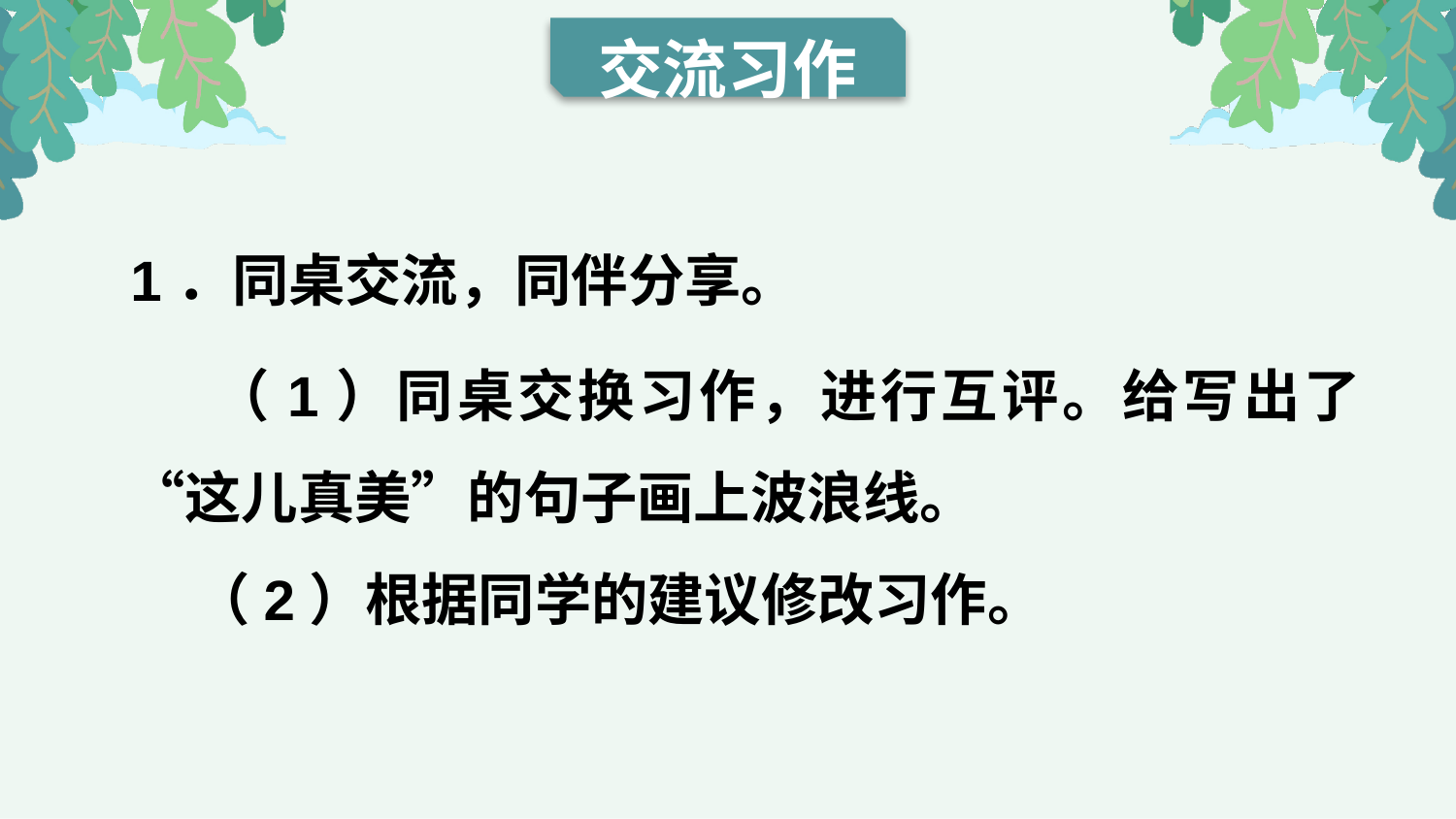

交流习作
1．同桌交流，同伴分享。
    （1）同桌交换习作，进行互评。给写出了“这儿真美”的句子画上波浪线。
    （2）根据同学的建议修改习作。